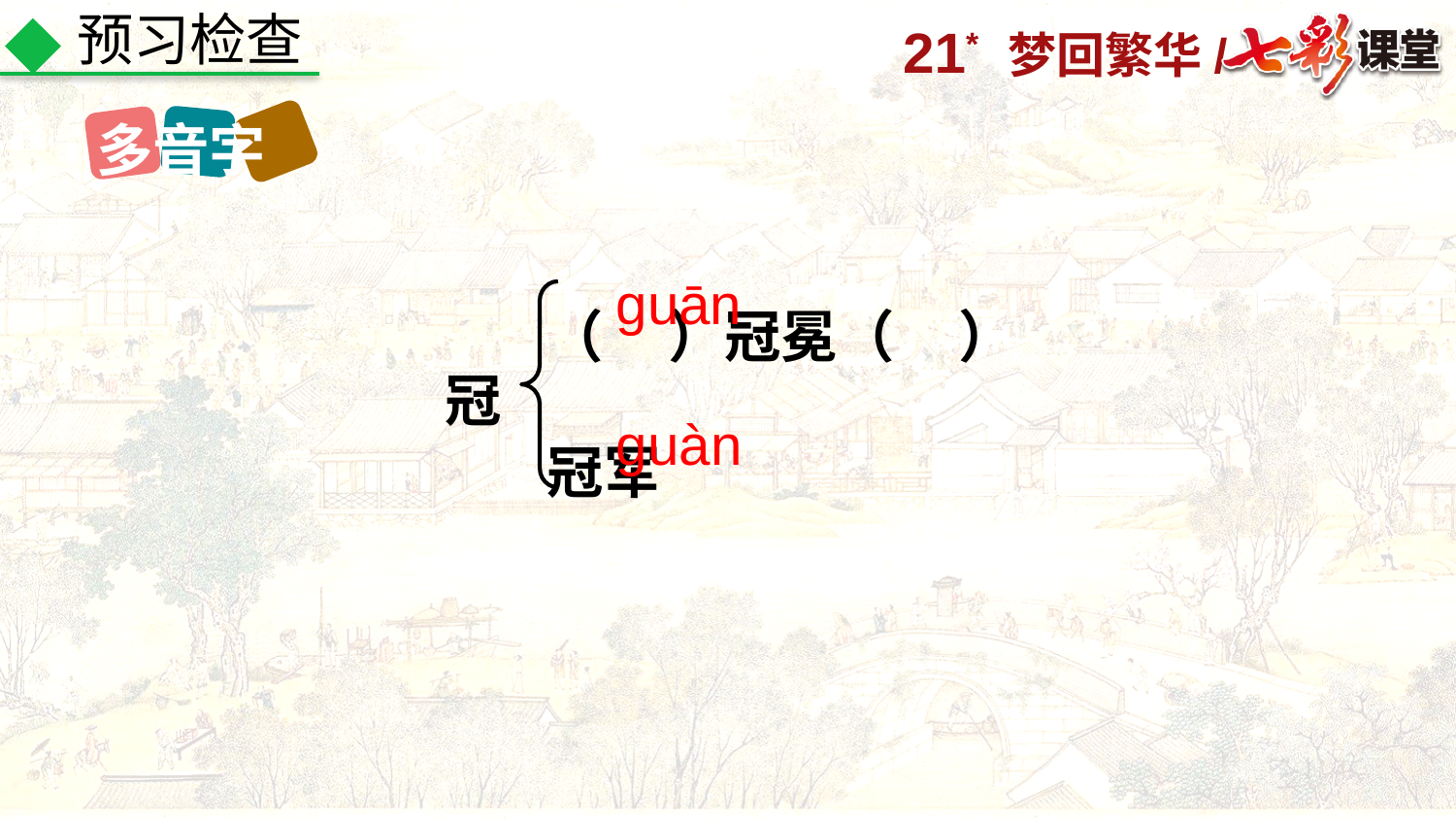

预习检查

多音字

（     ）冠冕（     ）冠军
guān

冠
guàn